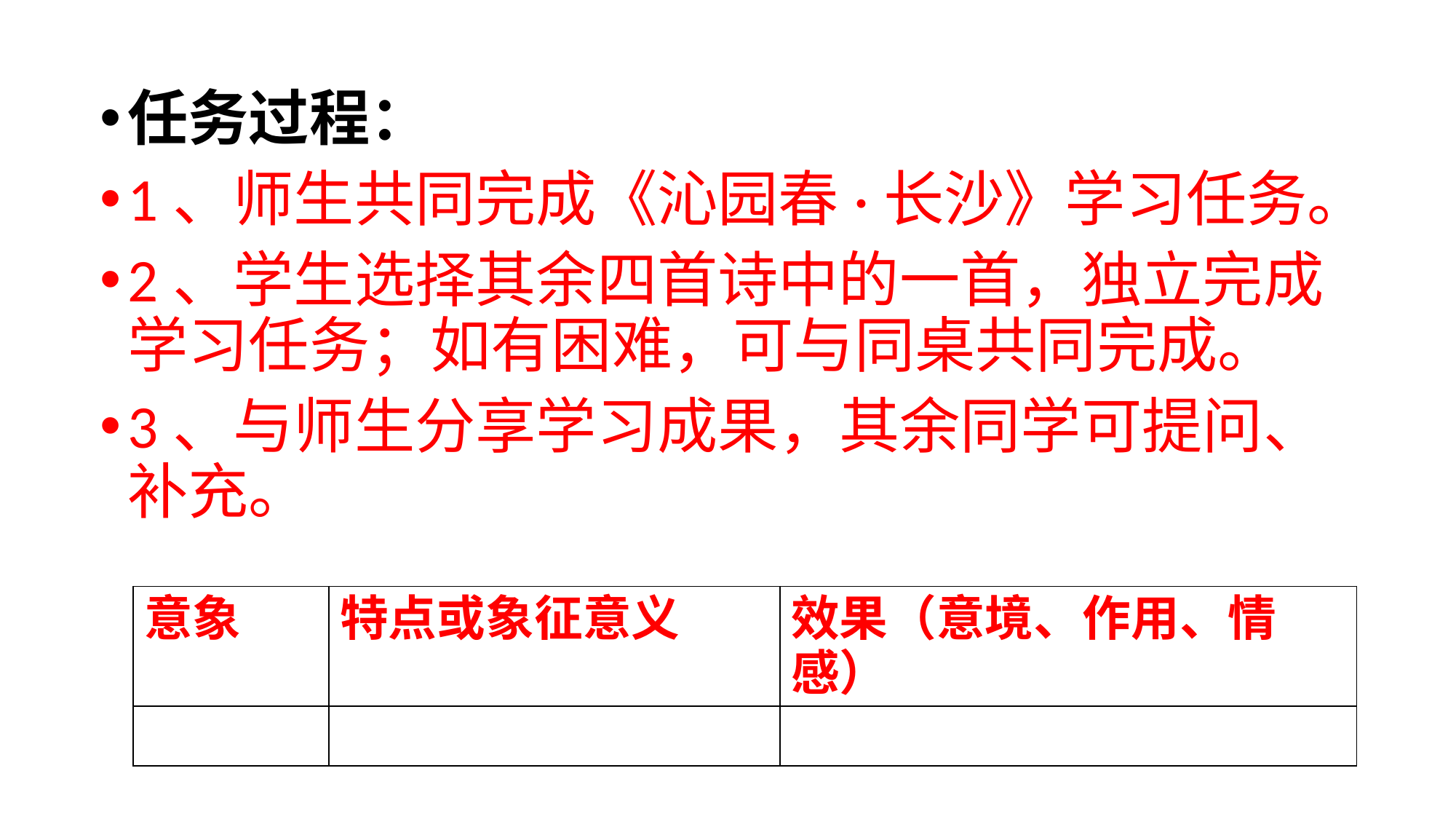

任务过程：
1、师生共同完成《沁园春·长沙》学习任务。
2、学生选择其余四首诗中的一首，独立完成学习任务；如有困难，可与同桌共同完成。
3、与师生分享学习成果，其余同学可提问、补充。

| 意象 | 特点或象征意义 | 效果（意境、作用、情感） |
| --- | --- | --- |
|  |  |  |